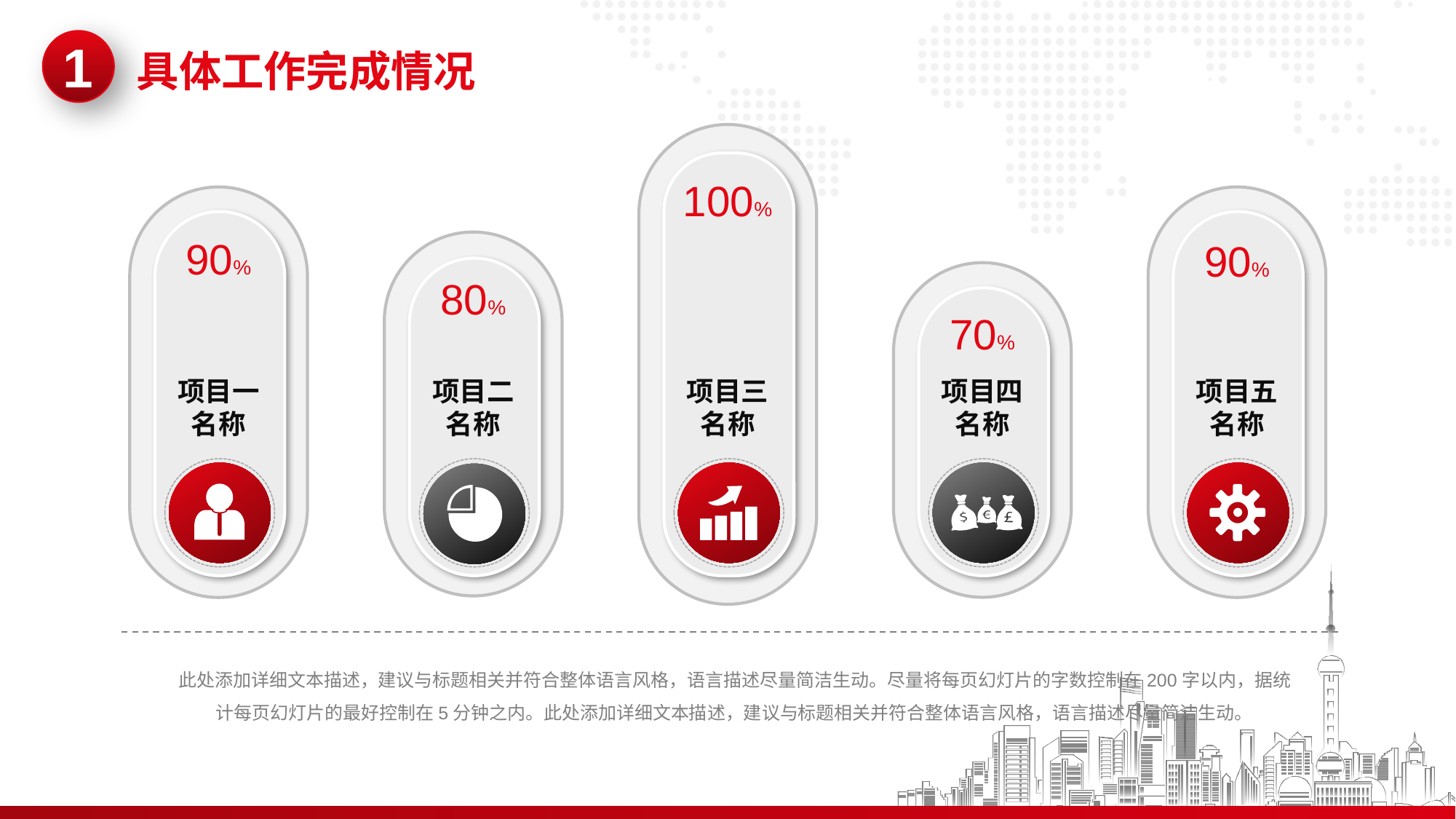

1

具体工作完成情况

100%

90%
90%

80%

70%
项目一
名称
项目二
名称
项目三
名称
项目四
名称
项目五
名称

此处添加详细文本描述，建议与标题相关并符合整体语言风格，语言描述尽量简洁生动。尽量将每页幻灯片的字数控制在200字以内，据统计每页幻灯片的最好控制在5分钟之内。此处添加详细文本描述，建议与标题相关并符合整体语言风格，语言描述尽量简洁生动。